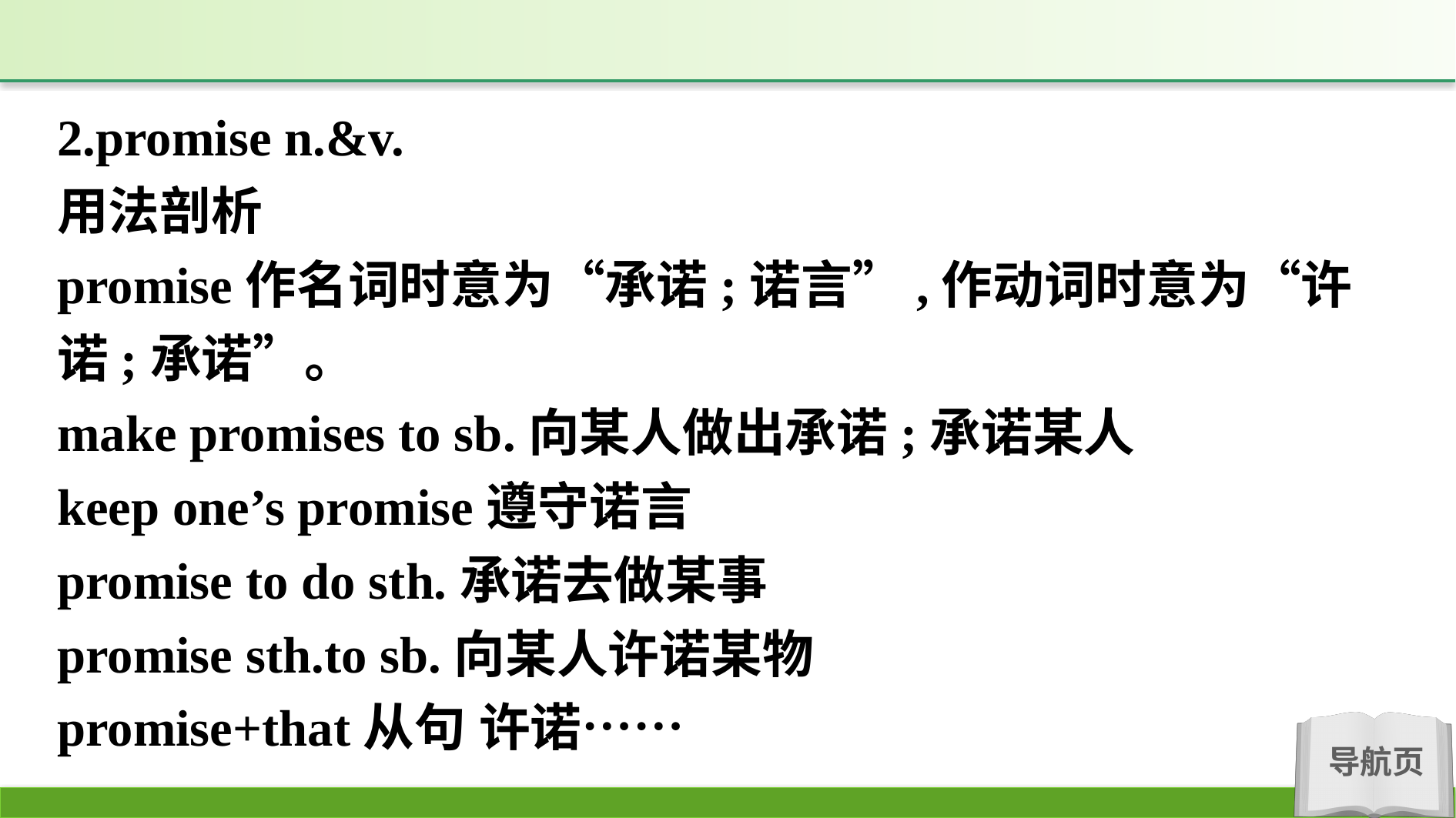

2.promise n.&v.
用法剖析
promise作名词时意为“承诺;诺言”,作动词时意为“许诺;承诺”。
make promises to sb.向某人做出承诺;承诺某人
keep one’s promise遵守诺言
promise to do sth.承诺去做某事
promise sth.to sb.向某人许诺某物
promise+that从句 许诺……